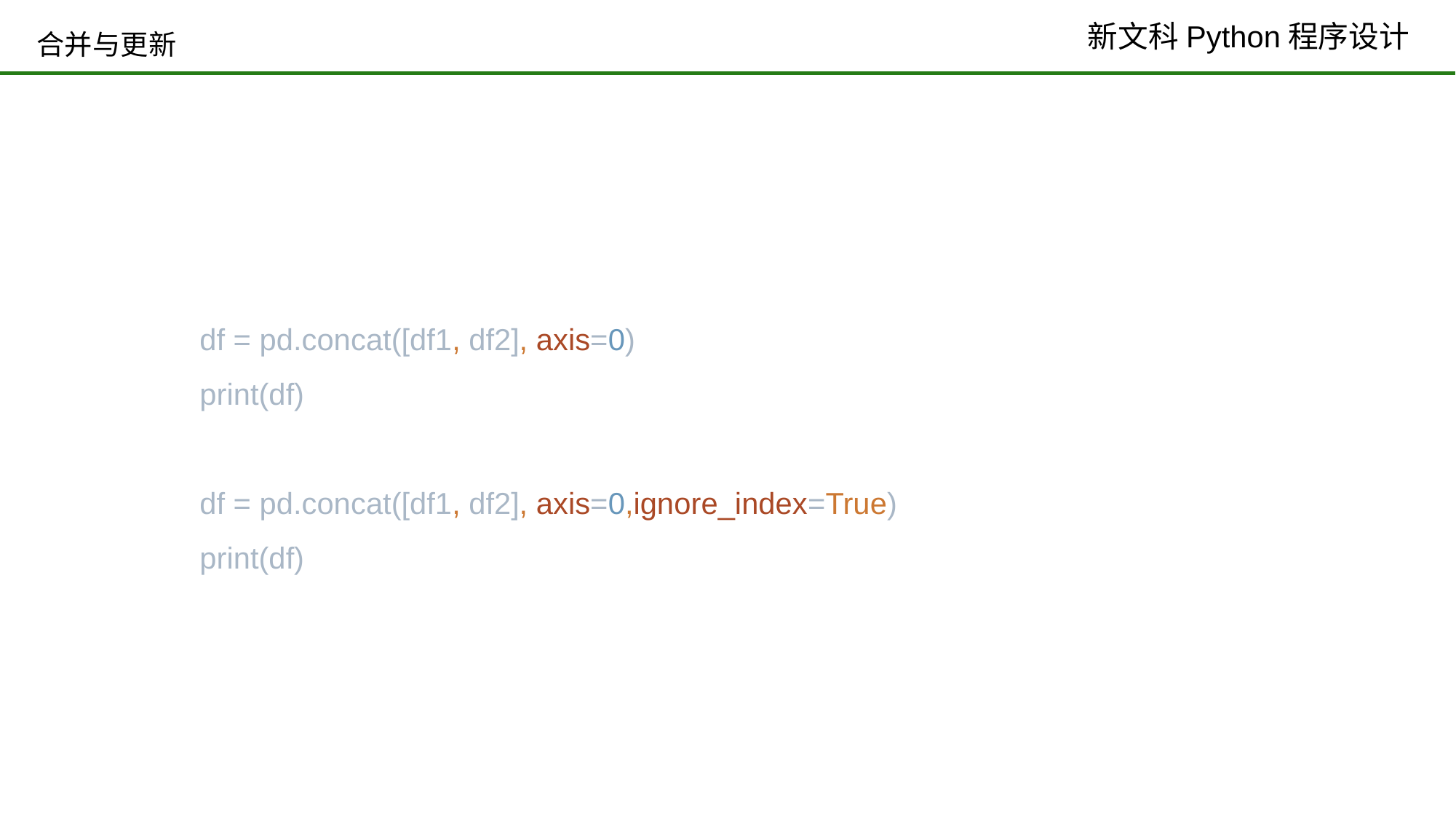

# 合并与更新
df = pd.concat([df1, df2], axis=0)
print(df)
df = pd.concat([df1, df2], axis=0,ignore_index=True)
print(df)